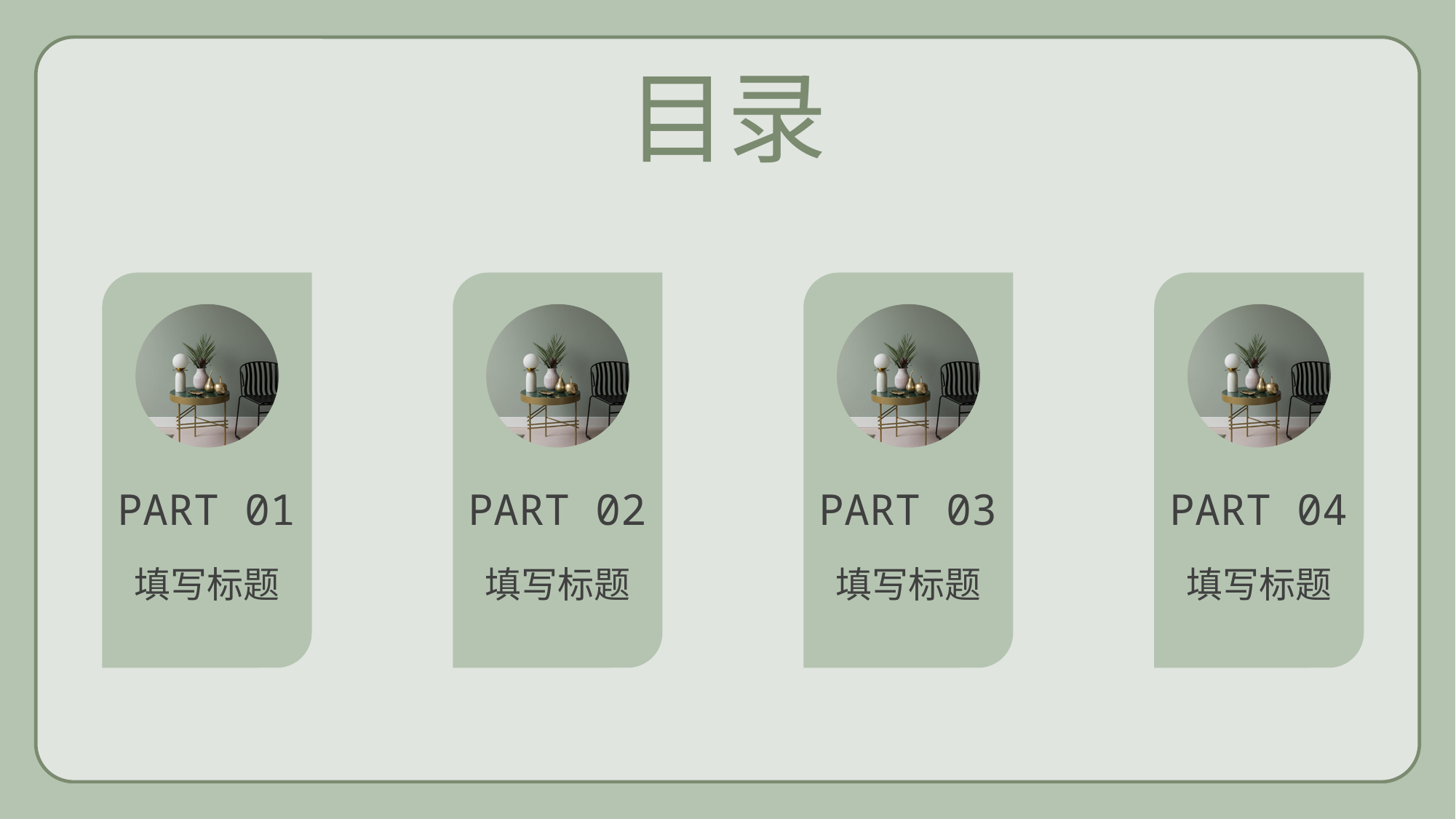

目录

PART 01
填写标题

PART 02
填写标题

PART 03
填写标题

PART 04
填写标题